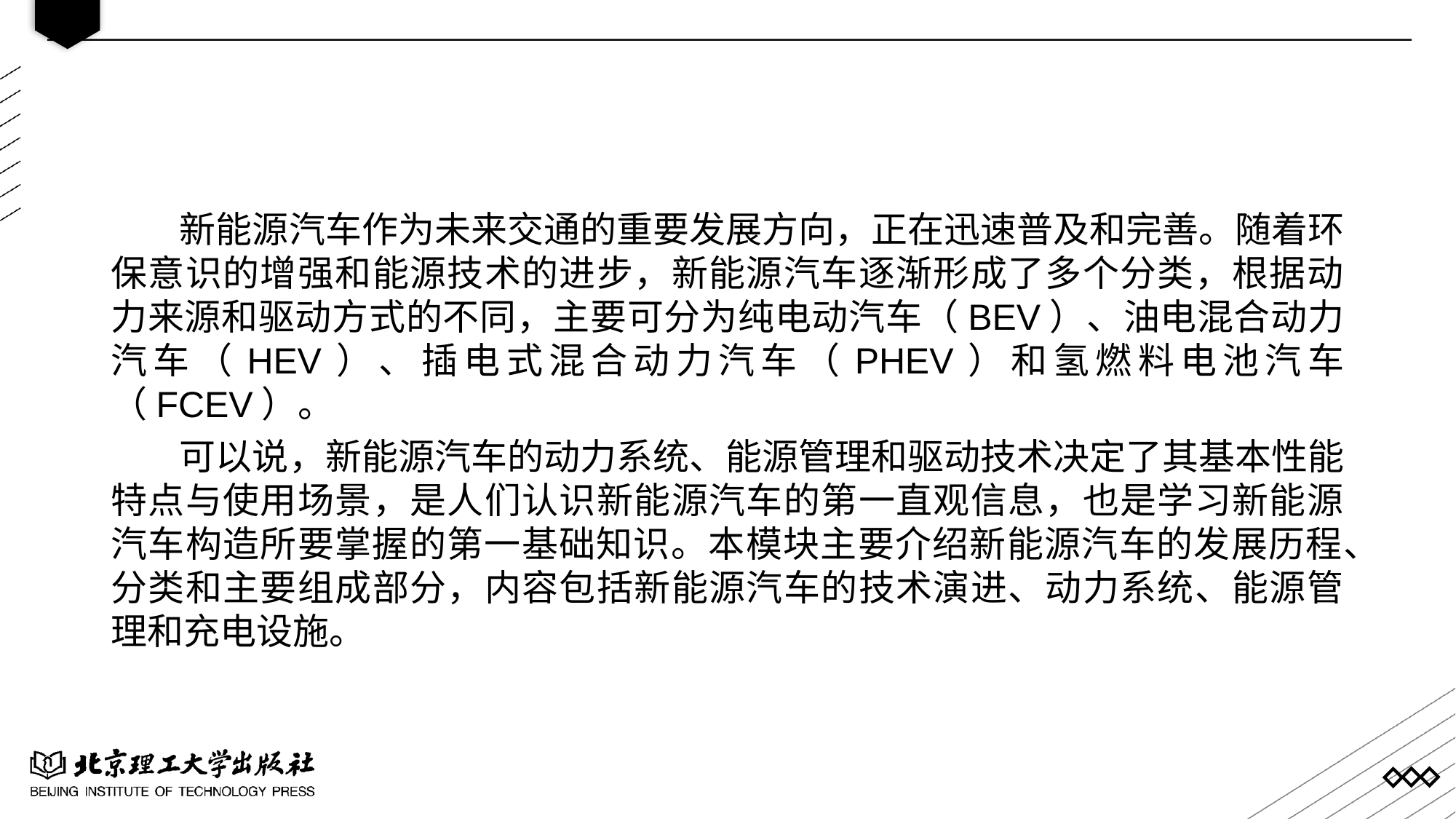

新能源汽车作为未来交通的重要发展方向，正在迅速普及和完善。随着环保意识的增强和能源技术的进步，新能源汽车逐渐形成了多个分类，根据动力来源和驱动方式的不同，主要可分为纯电动汽车（BEV）、油电混合动力汽车（HEV）、插电式混合动力汽车（PHEV）和氢燃料电池汽车（FCEV）。
可以说，新能源汽车的动力系统、能源管理和驱动技术决定了其基本性能特点与使用场景，是人们认识新能源汽车的第一直观信息，也是学习新能源汽车构造所要掌握的第一基础知识。本模块主要介绍新能源汽车的发展历程、分类和主要组成部分，内容包括新能源汽车的技术演进、动力系统、能源管理和充电设施。